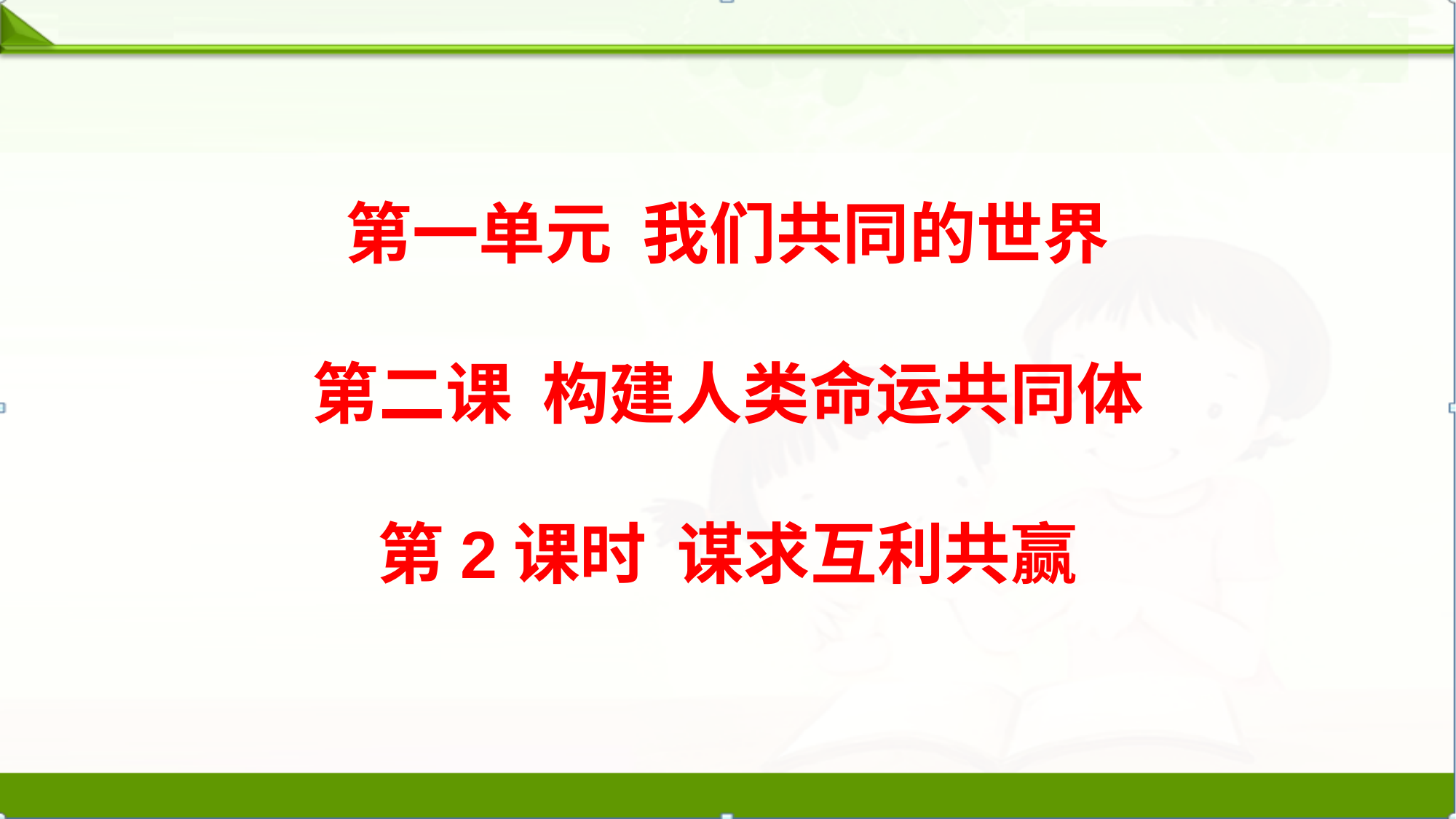

第一单元  我们共同的世界
第二课  构建人类命运共同体
第2课时  谋求互利共赢